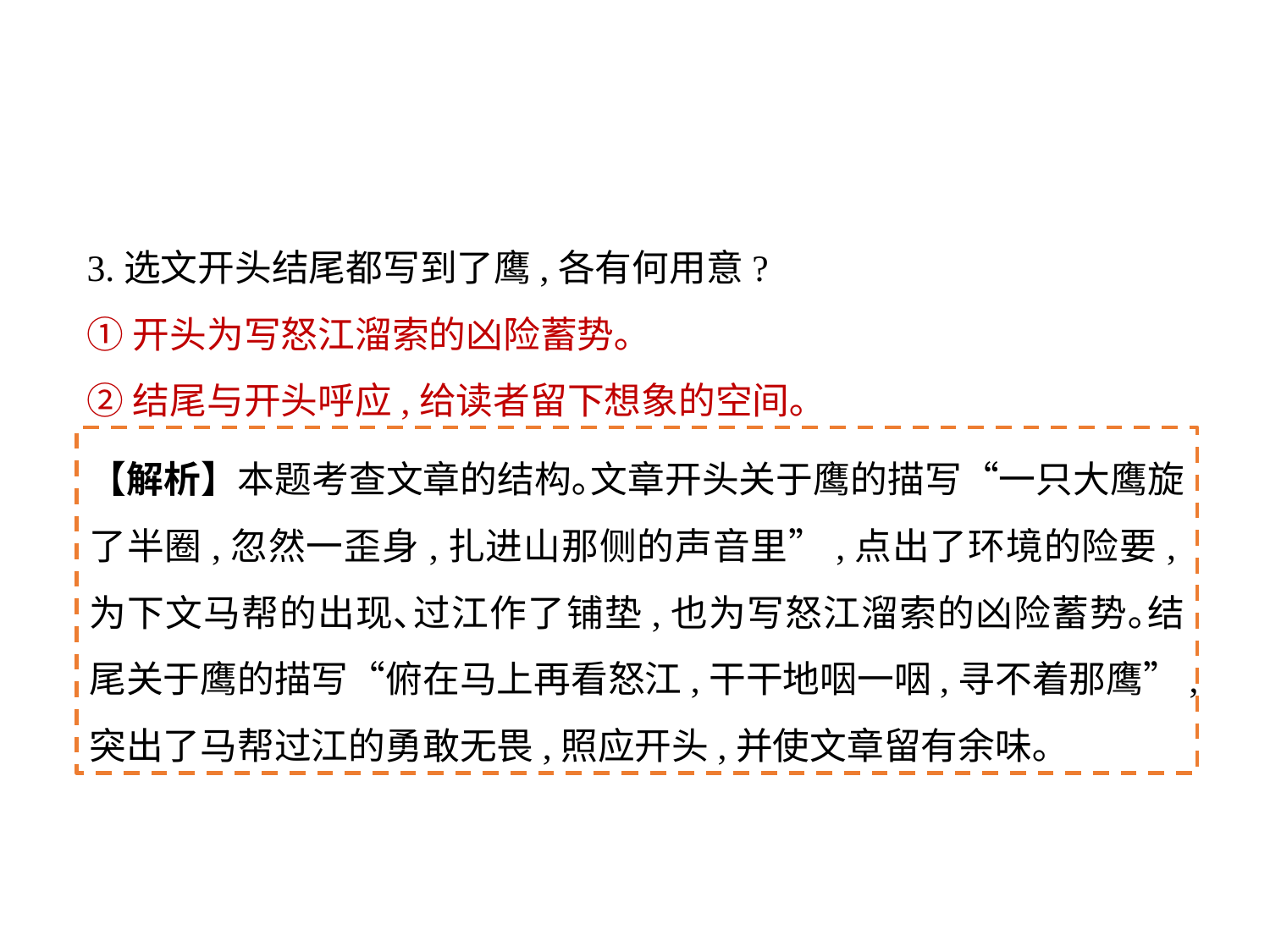

3.选文开头结尾都写到了鹰,各有何用意?
①开头为写怒江溜索的凶险蓄势｡
②结尾与开头呼应,给读者留下想象的空间｡
【解析】本题考查文章的结构｡文章开头关于鹰的描写“一只大鹰旋了半圈,忽然一歪身,扎进山那侧的声音里”,点出了环境的险要,为下文马帮的出现､过江作了铺垫,也为写怒江溜索的凶险蓄势｡结尾关于鹰的描写“俯在马上再看怒江,干干地咽一咽,寻不着那鹰”,突出了马帮过江的勇敢无畏,照应开头,并使文章留有余味｡